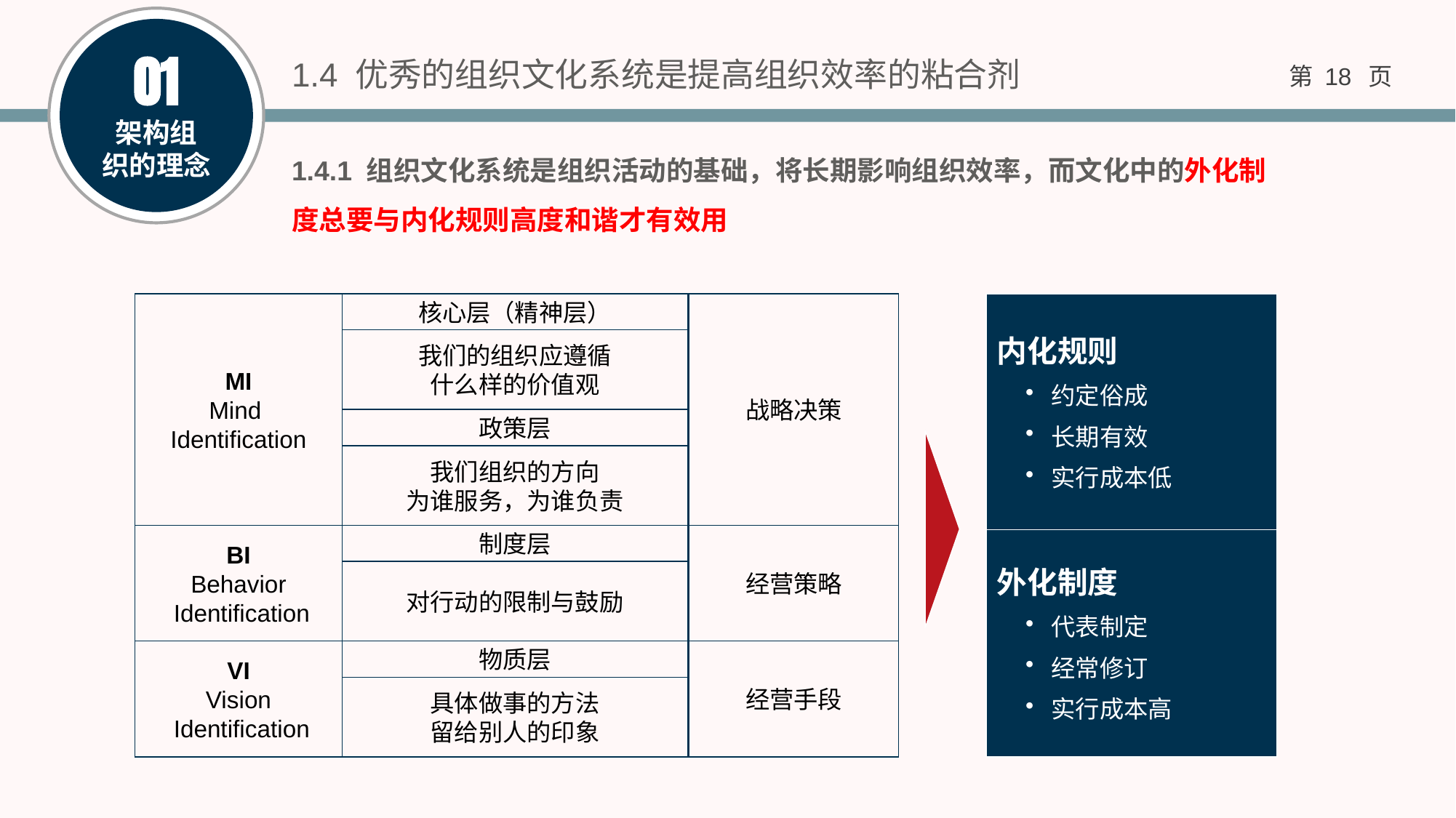

1.4 优秀的组织文化系统是提高组织效率的粘合剂
1.4.1 组织文化系统是组织活动的基础，将长期影响组织效率，而文化中的外化制度总要与内化规则高度和谐才有效用
MI
Mind
Identification
BI
Behavior
 Identification
VI
Vision
 Identification
核心层（精神层）
战略决策
我们的组织应遵循
什么样的价值观
政策层
我们组织的方向
为谁服务，为谁负责
制度层
经营策略
对行动的限制与鼓励
物质层
经营手段
具体做事的方法
留给别人的印象
内化规则
约定俗成
长期有效
实行成本低

外化制度
代表制定
经常修订
实行成本高